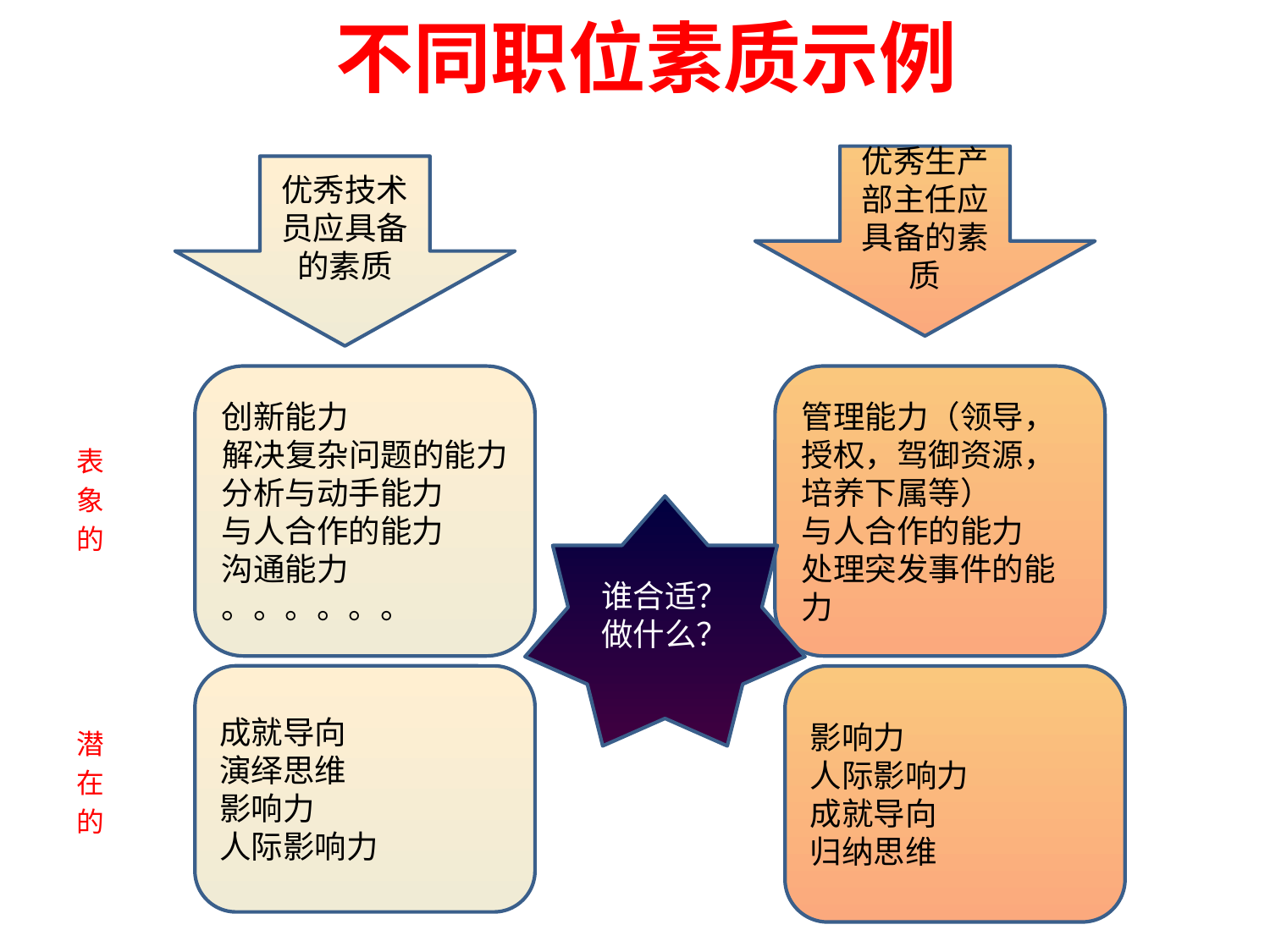

# 不同职位素质示例
优秀生产部主任应具备的素质
优秀技术员应具备的素质

表
象
的

潜
在
的
创新能力
解决复杂问题的能力
分析与动手能力
与人合作的能力
沟通能力
。。。。。。
管理能力（领导，授权，驾御资源，培养下属等）
与人合作的能力
处理突发事件的能力
谁合适？
做什么？
成就导向
演绎思维
影响力
人际影响力
影响力
人际影响力
成就导向
归纳思维